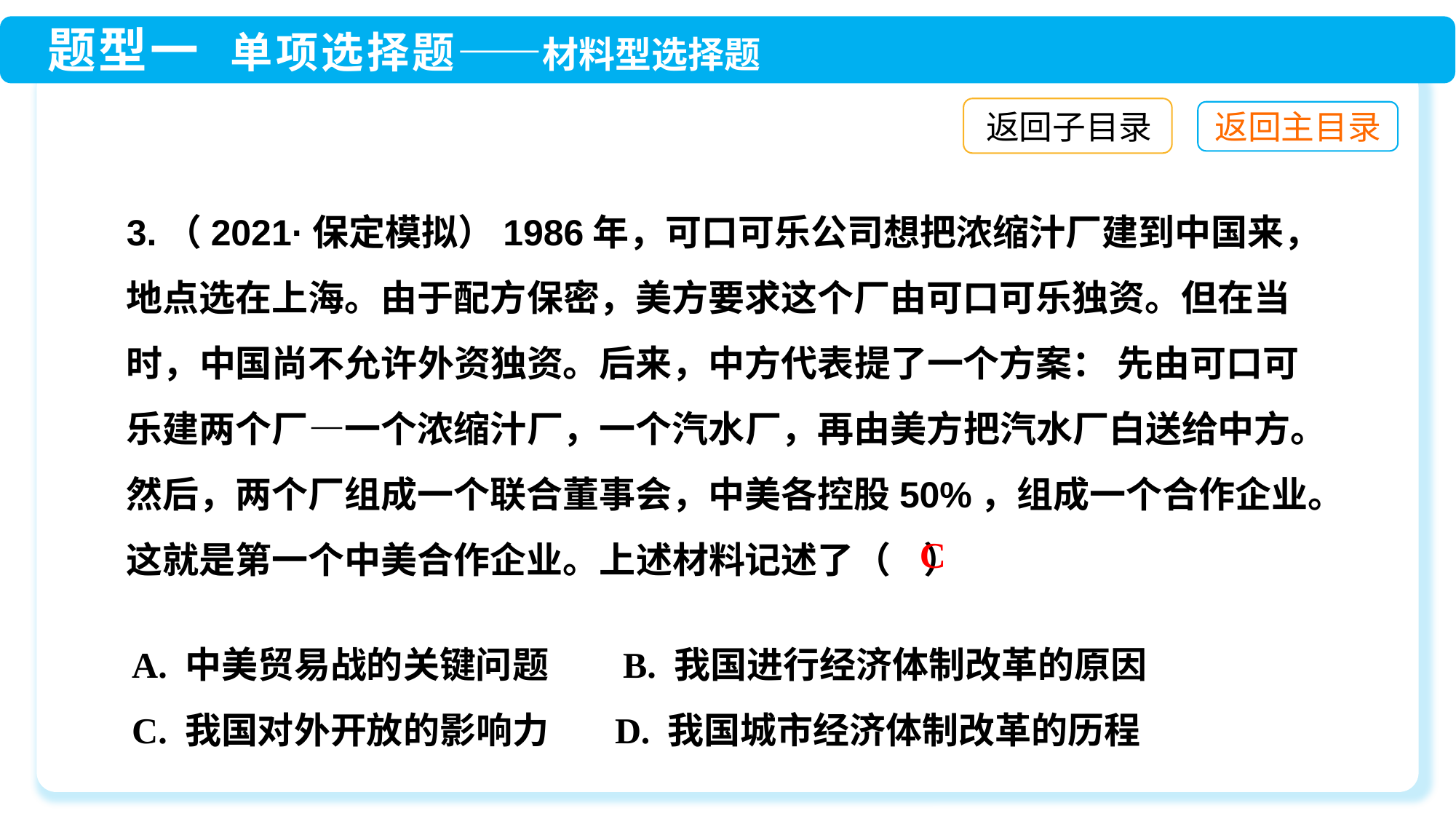

返回子目录
3.（2021·保定模拟）1986年，可口可乐公司想把浓缩汁厂建到中国来，地点选在上海。由于配方保密，美方要求这个厂由可口可乐独资。但在当时，中国尚不允许外资独资。后来，中方代表提了一个方案： 先由可口可乐建两个厂—一个浓缩汁厂，一个汽水厂，再由美方把汽水厂白送给中方。然后，两个厂组成一个联合董事会，中美各控股50%，组成一个合作企业。这就是第一个中美合作企业。上述材料记述了（    ）
C
A. 中美贸易战的关键问题        B. 我国进行经济体制改革的原因
C. 我国对外开放的影响力       D. 我国城市经济体制改革的历程